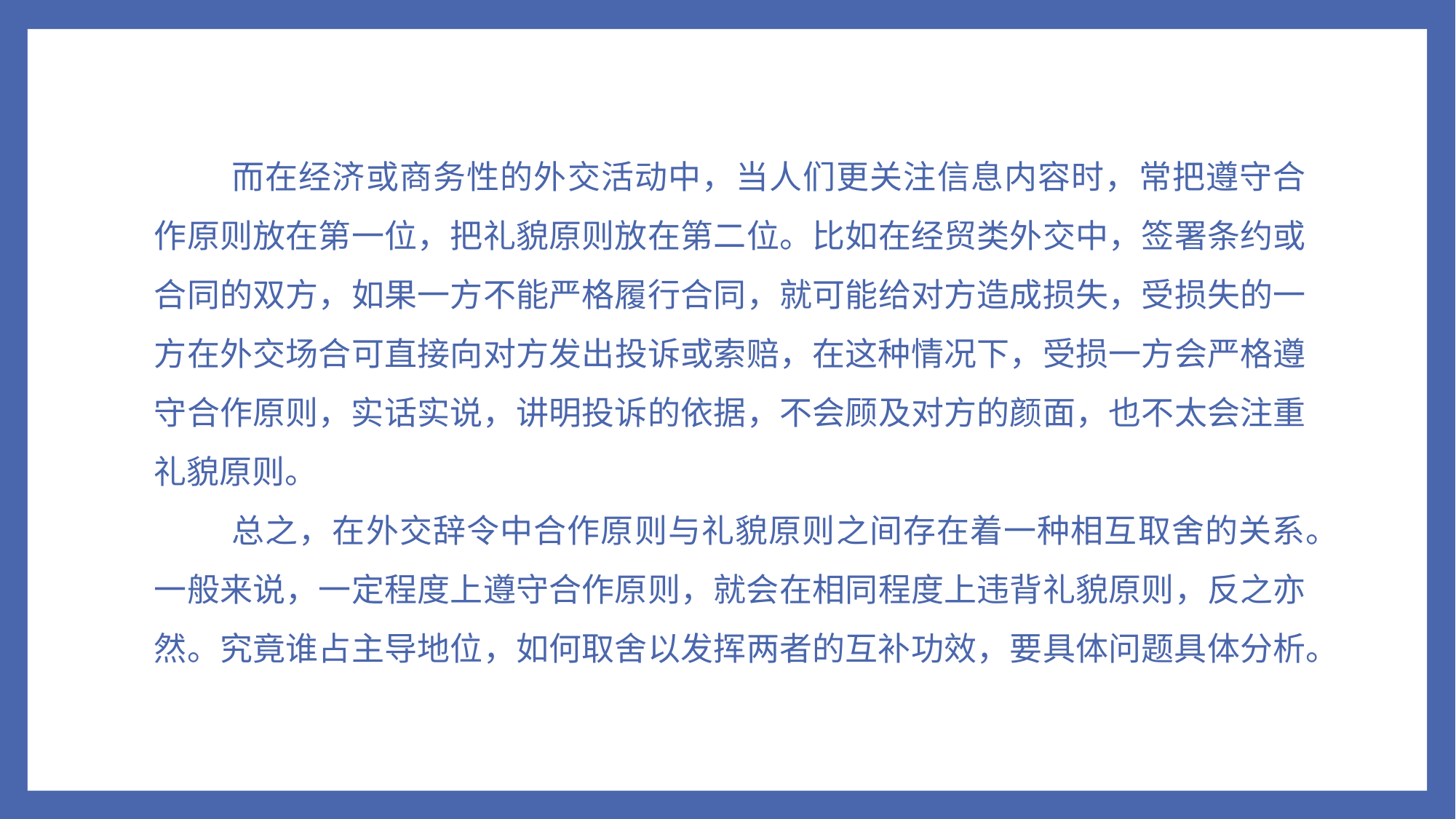

而在经济或商务性的外交活动中，当人们更关注信息内容时，常把遵守合作原则放在第一位，把礼貌原则放在第二位。比如在经贸类外交中，签署条约或合同的双方，如果一方不能严格履行合同，就可能给对方造成损失，受损失的一方在外交场合可直接向对方发出投诉或索赔，在这种情况下，受损一方会严格遵守合作原则，实话实说，讲明投诉的依据，不会顾及对方的颜面，也不太会注重礼貌原则。
总之，在外交辞令中合作原则与礼貌原则之间存在着一种相互取舍的关系。一般来说，一定程度上遵守合作原则，就会在相同程度上违背礼貌原则，反之亦然。究竟谁占主导地位，如何取舍以发挥两者的互补功效，要具体问题具体分析。